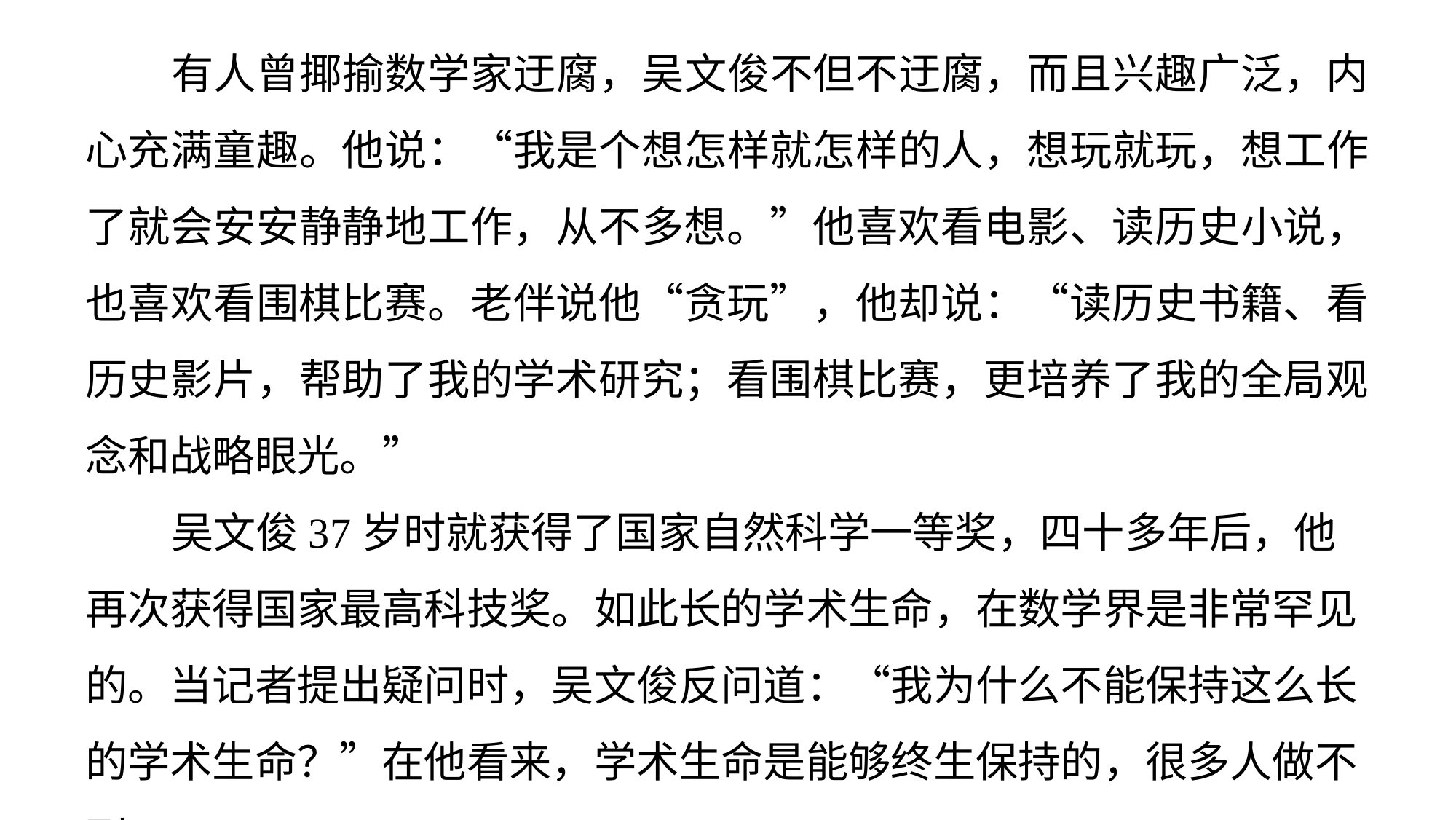

有人曾揶揄数学家迂腐，吴文俊不但不迂腐，而且兴趣广泛，内心充满童趣。他说：“我是个想怎样就怎样的人，想玩就玩，想工作了就会安安静静地工作，从不多想。”他喜欢看电影、读历史小说，也喜欢看围棋比赛。老伴说他“贪玩”，他却说：“读历史书籍、看历史影片，帮助了我的学术研究；看围棋比赛，更培养了我的全局观念和战略眼光。”
吴文俊37岁时就获得了国家自然科学一等奖，四十多年后，他再次获得国家最高科技奖。如此长的学术生命，在数学界是非常罕见的。当记者提出疑问时，吴文俊反问道：“我为什么不能保持这么长的学术生命？”在他看来，学术生命是能够终生保持的，很多人做不到，